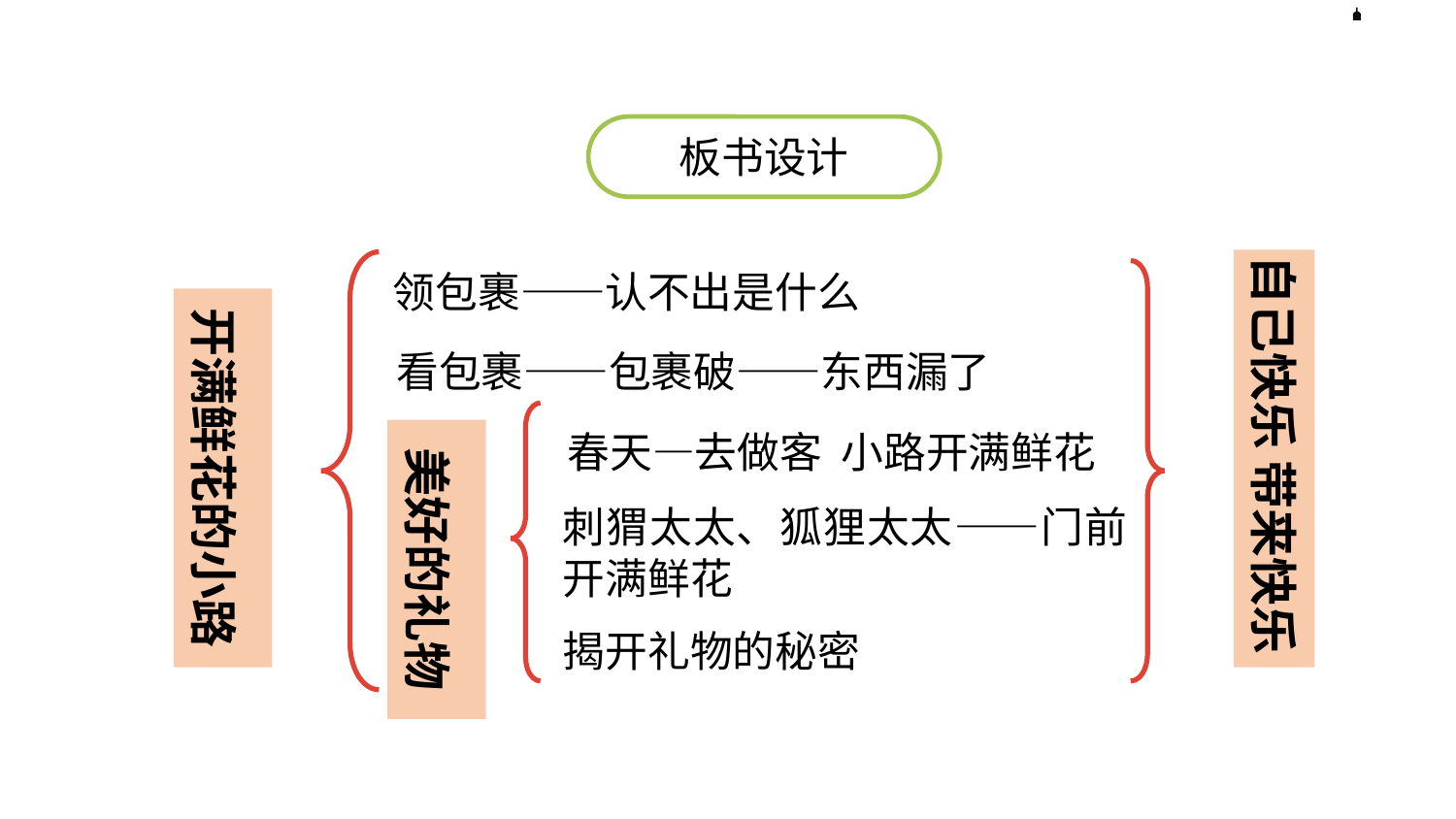

板书设计
自己快乐 带来快乐

领包裹——认不出是什么

开满鲜花的小路
看包裹——包裹破——东西漏了

春天—去做客  小路开满鲜花
美好的礼物
刺猬太太、狐狸太太——门前开满鲜花
揭开礼物的秘密